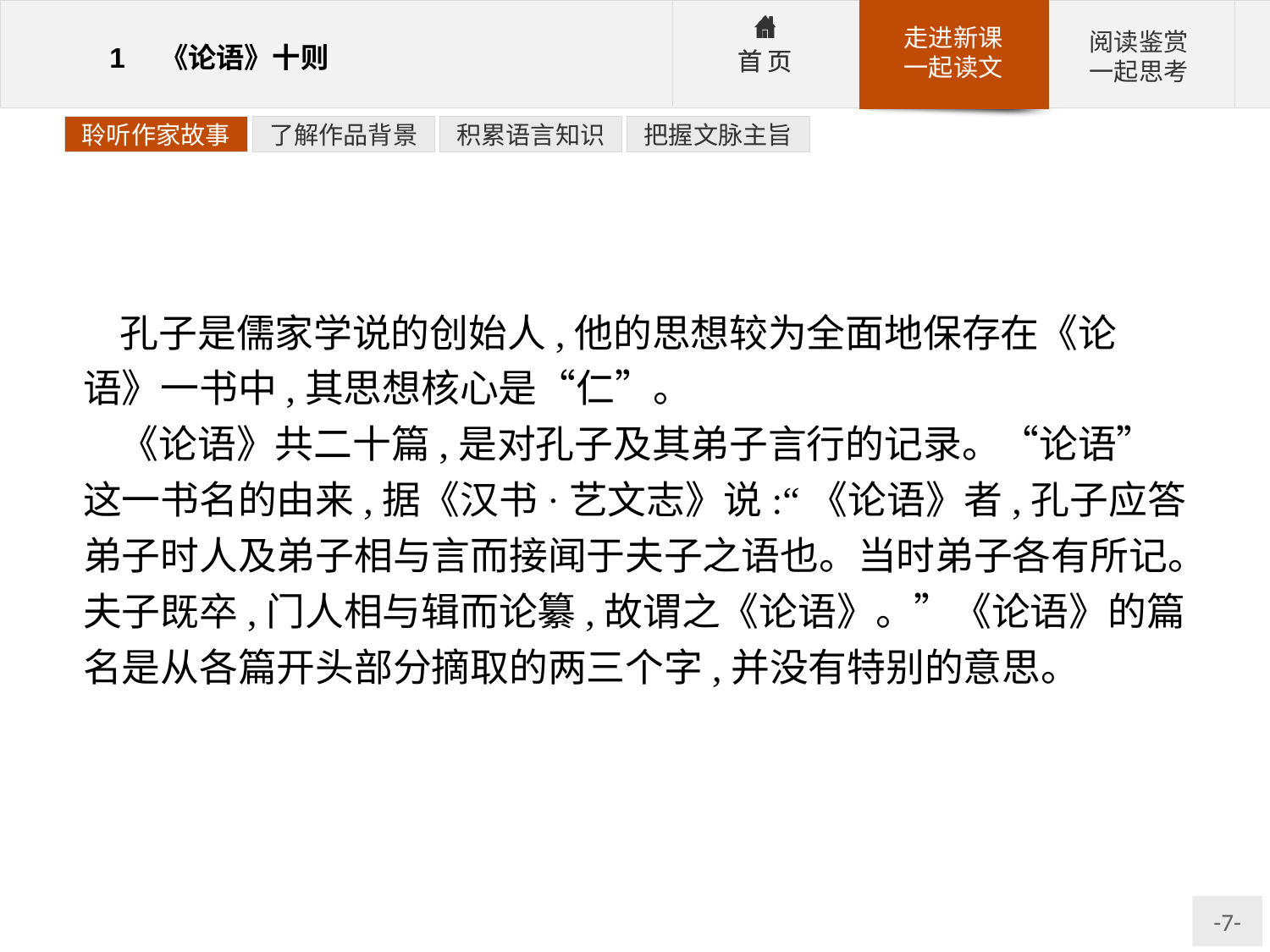

聆听作家故事
了解作品背景
积累语言知识
把握文脉主旨
孔子是儒家学说的创始人,他的思想较为全面地保存在《论语》一书中,其思想核心是“仁”。
《论语》共二十篇,是对孔子及其弟子言行的记录。“论语”这一书名的由来,据《汉书·艺文志》说:“《论语》者,孔子应答弟子时人及弟子相与言而接闻于夫子之语也。当时弟子各有所记。夫子既卒,门人相与辑而论纂,故谓之《论语》。”《论语》的篇名是从各篇开头部分摘取的两三个字,并没有特别的意思。